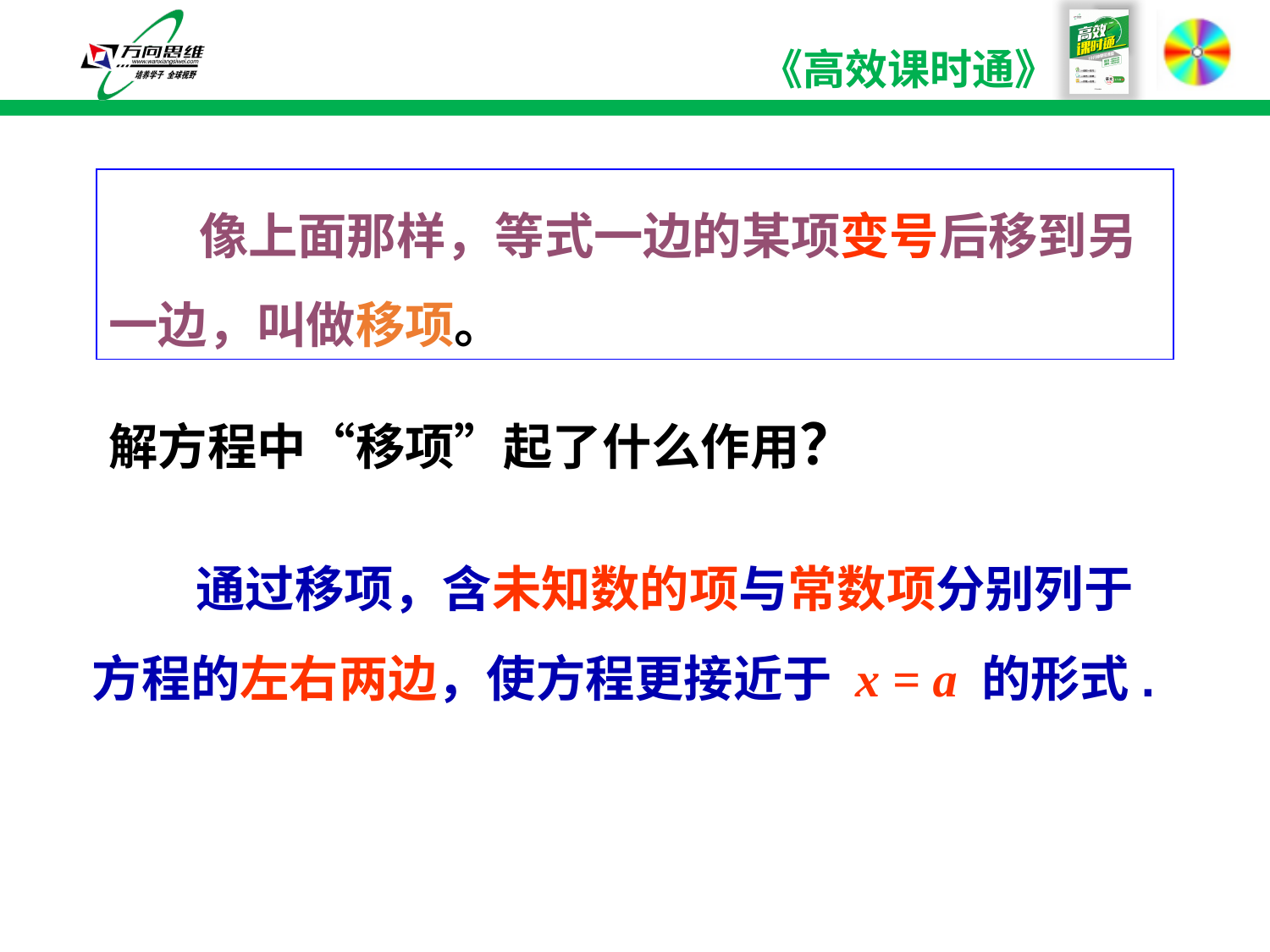

像上面那样，等式一边的某项变号后移到另一边，叫做移项。
解方程中“移项”起了什么作用？
       通过移项，含未知数的项与常数项分别列于方程的左右两边，使方程更接近于 x = a 的形式.